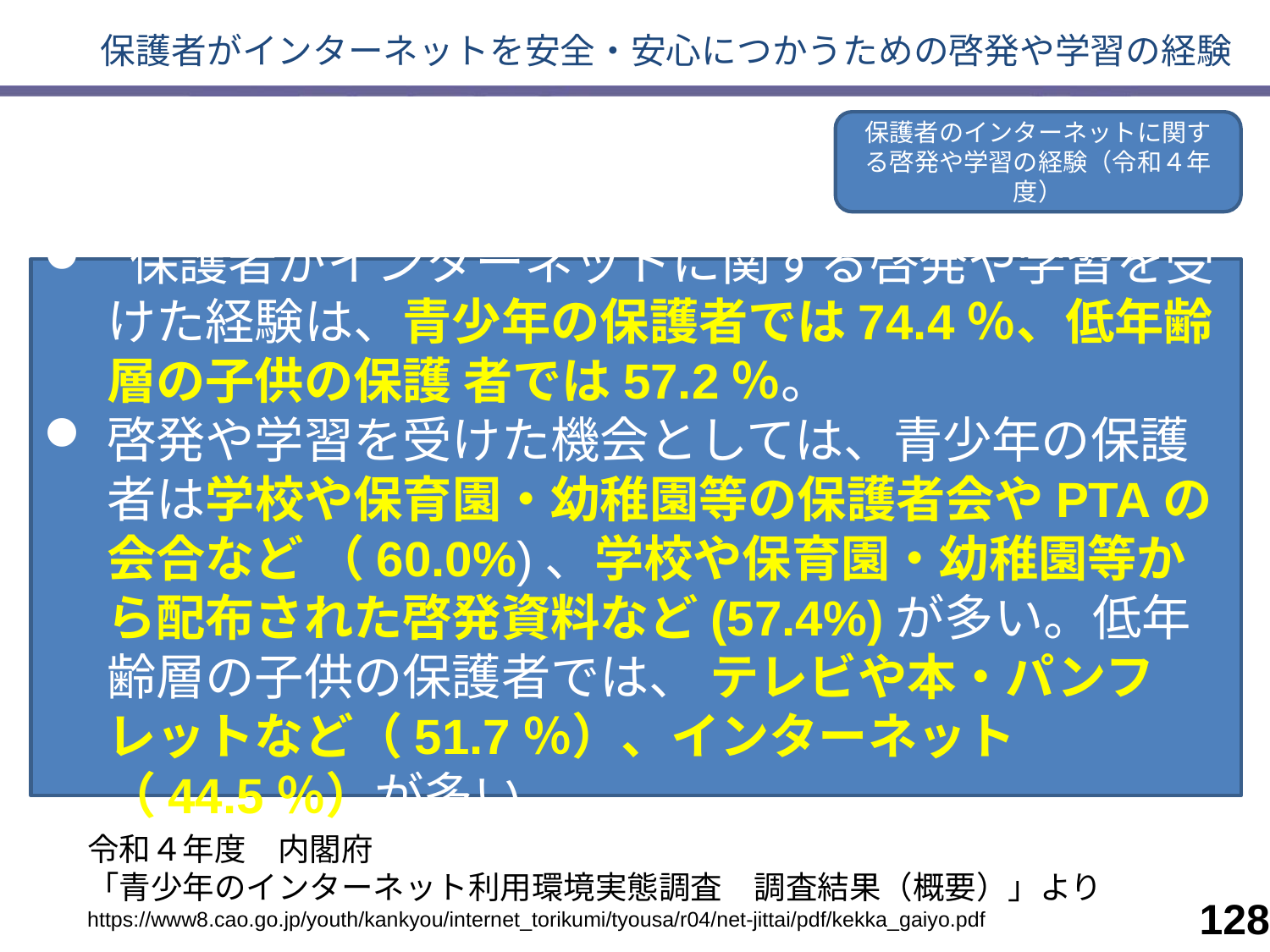

保護者がインターネットを安全・安心につかうための啓発や学習の経験
保護者のインターネットに関する啓発や学習の経験（令和４年度）
 保護者がインターネットに関する啓発や学習を受けた経験は、⻘少年の保護者では74.4％、低年齢層の⼦供の保護 者では57.2％。
啓発や学習を受けた機会としては、⻘少年の保護者は学校や保育園・幼稚園等の保護者会やPTAの会合など （60.0%)、学校や保育園・幼稚園等から配布された啓発資料など(57.4%)が多い。低年齢層の⼦供の保護者では、 テレビや本・パンフレットなど（51.7％）、インターネット（44.5％）が多い。
令和４年度　内閣府
「青少年のインターネット利用環境実態調査　調査結果（概要）」より
https://www8.cao.go.jp/youth/kankyou/internet_torikumi/tyousa/r04/net-jittai/pdf/kekka_gaiyo.pdf
128